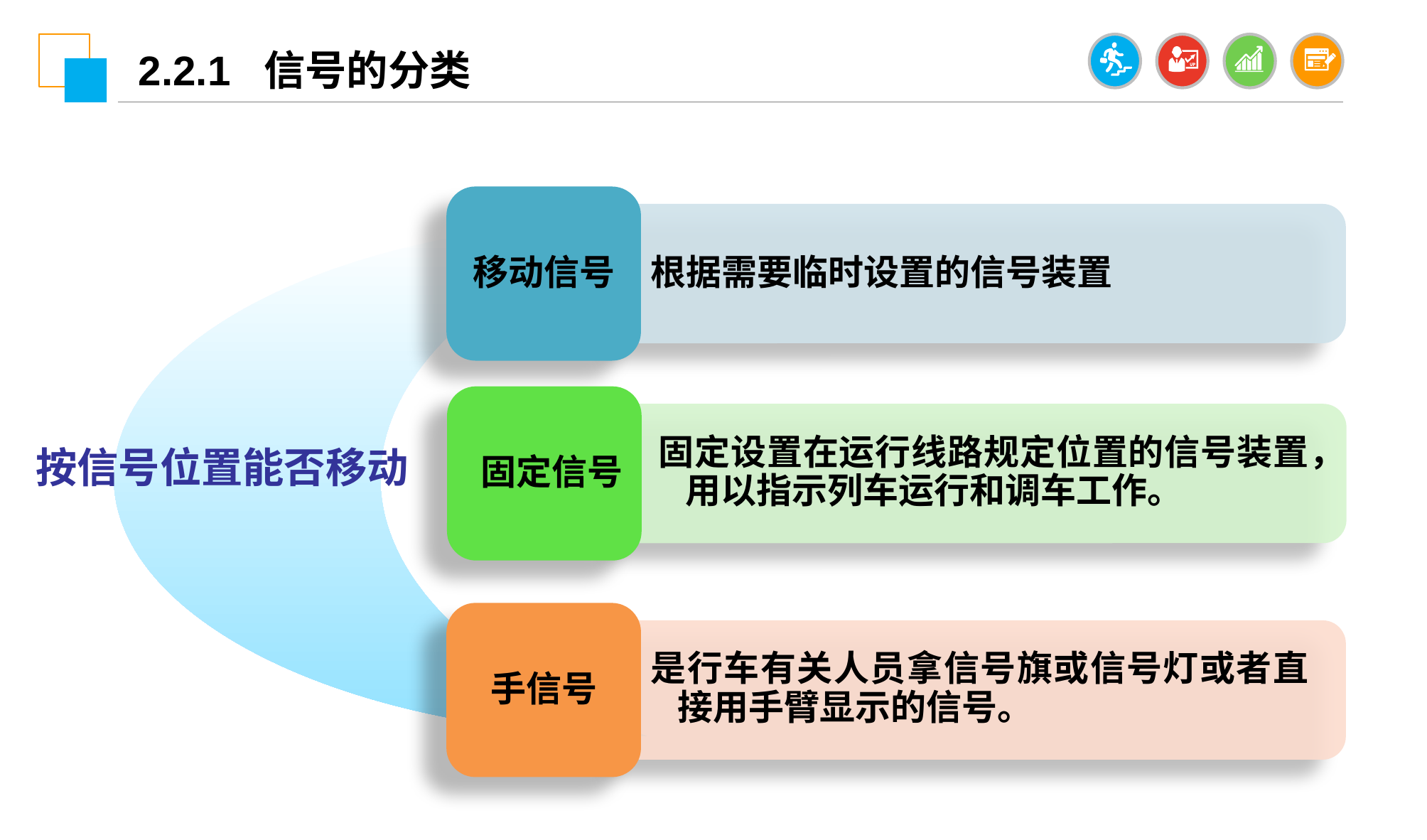

2.2.1  信号的分类

移动信号

根据需要临时设置的信号装置

固定信号

固定设置在运行线路规定位置的信号装置，用以指示列车运行和调车工作。
按信号位置能否移动

手信号

是行车有关人员拿信号旗或信号灯或者直接用手臂显示的信号。